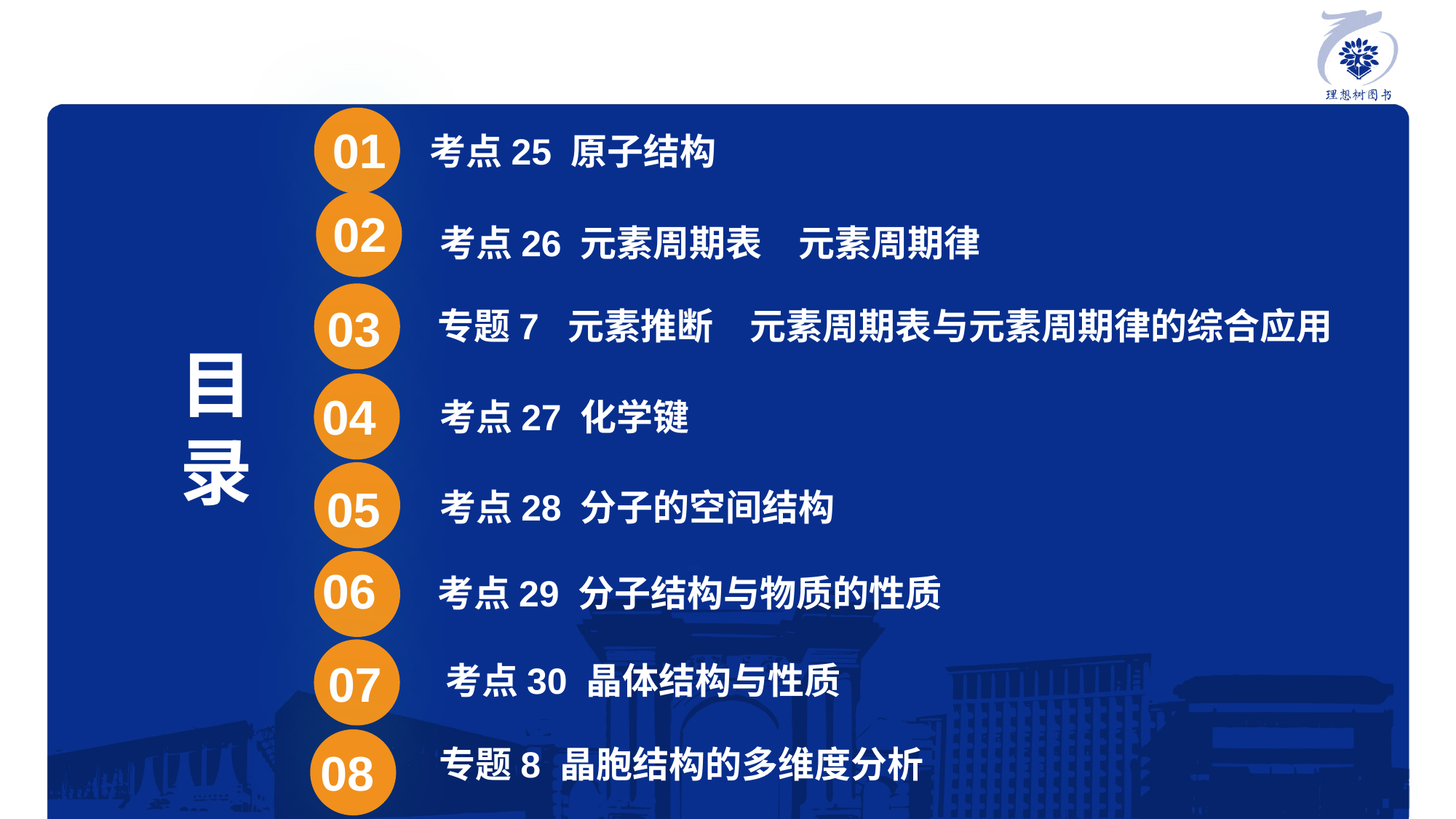

01

考点25 原子结构

02
考点26 元素周期表　元素周期律

03
专题7  元素推断　元素周期表与元素周期律的综合应用

目
录

考点27 化学键

04

05
考点28 分子的空间结构

06
考点29 分子结构与物质的性质

07
考点30 晶体结构与性质

08
专题8 晶胞结构的多维度分析